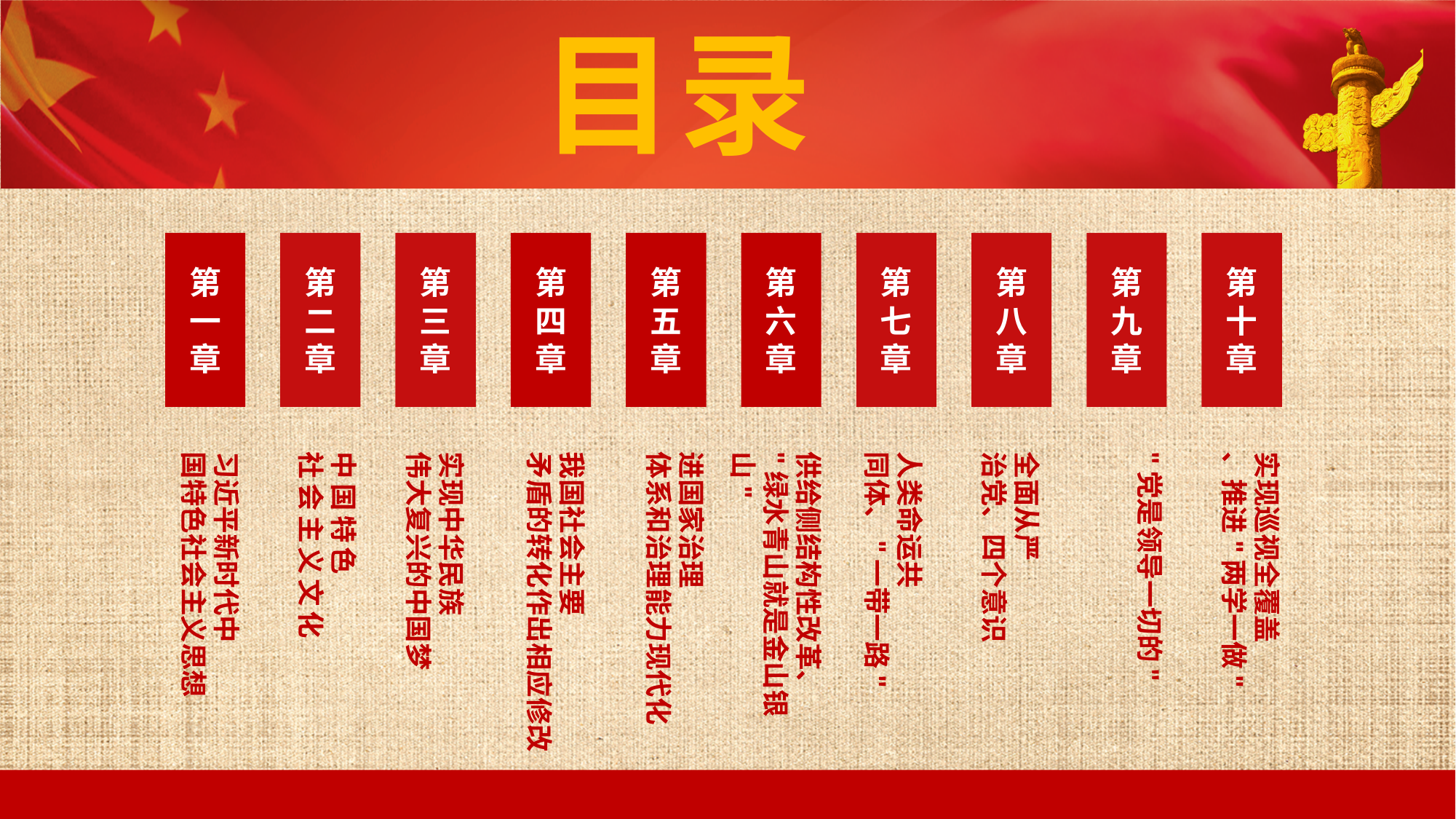

目录
第一章
第二章
第三章
第四章
第五章
第六章
第七章
第八章
第九章
第十章
习近平新时代中
国特色社会主义思想
中国特色
社会主义文化
实现中华民族
伟大复兴的中国梦
我国社会主要
矛盾的转化作出相应修改
进国家治理
体系和治理能力现代化
供给侧结构性改革、
"绿水青山就是金山银山"
人类命运共
同体、"一带一路"
全面从严
治党、四个意识
"党是领导一切的"
实现巡视全覆盖
、推进"两学一做"